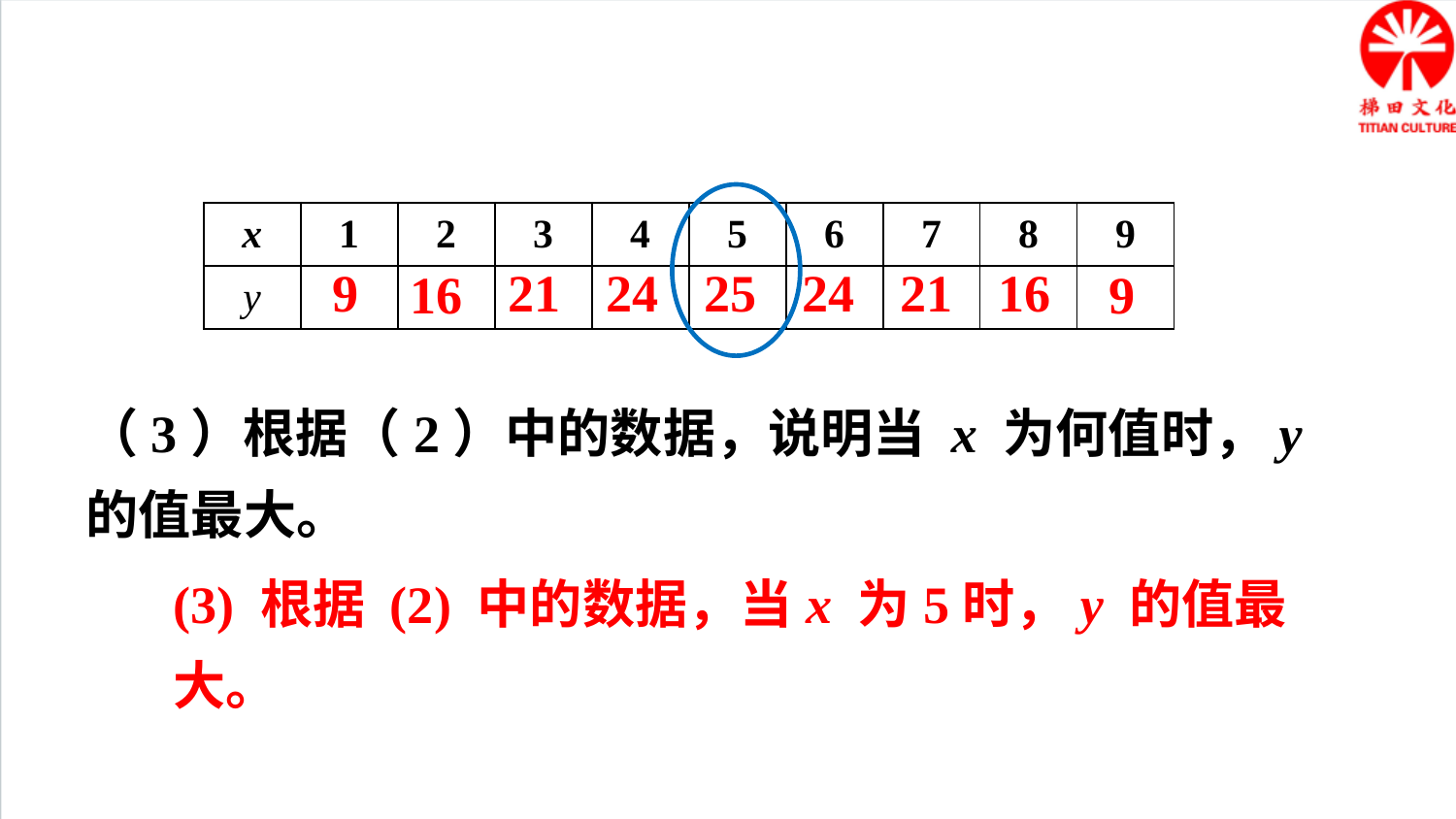

| x | 1 | 2 | 3 | 4 | 5 | 6 | 7 | 8 | 9 |
| --- | --- | --- | --- | --- | --- | --- | --- | --- | --- |
| y |  |  |  |  |  |  |  |  |  |
9
21
24
25
24
21
16
9
16
（3）根据（2）中的数据，说明当 x 为何值时，y 的值最大。
(3) 根据 (2) 中的数据，当x 为5时，y 的值最大。